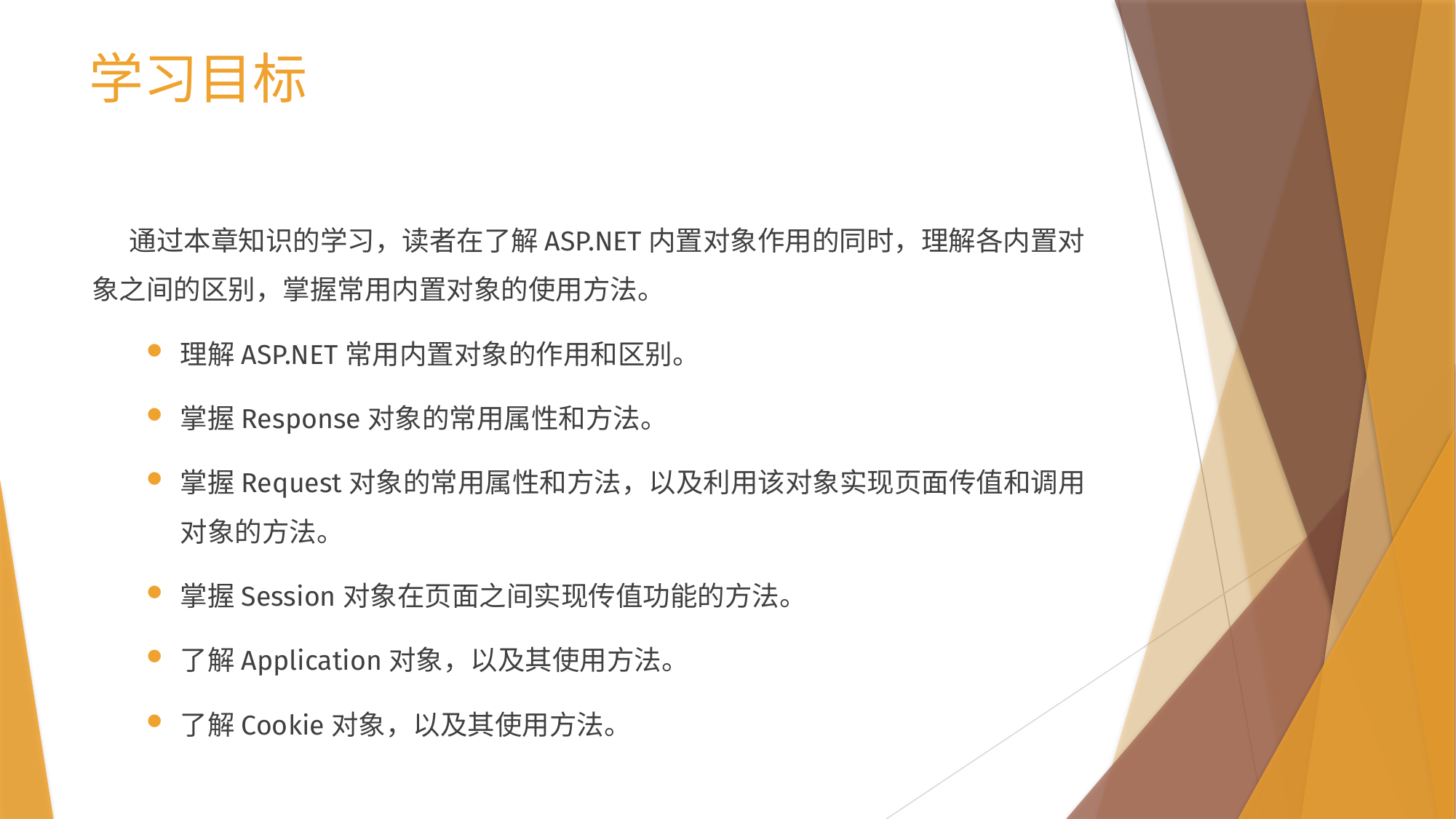

# 学习目标
     通过本章知识的学习，读者在了解ASP.NET内置对象作用的同时，理解各内置对象之间的区别，掌握常用内置对象的使用方法。
理解ASP.NET常用内置对象的作用和区别。
掌握Response对象的常用属性和方法。
掌握Request对象的常用属性和方法，以及利用该对象实现页面传值和调用对象的方法。
掌握Session对象在页面之间实现传值功能的方法。
了解Application对象，以及其使用方法。
了解Cookie对象，以及其使用方法。